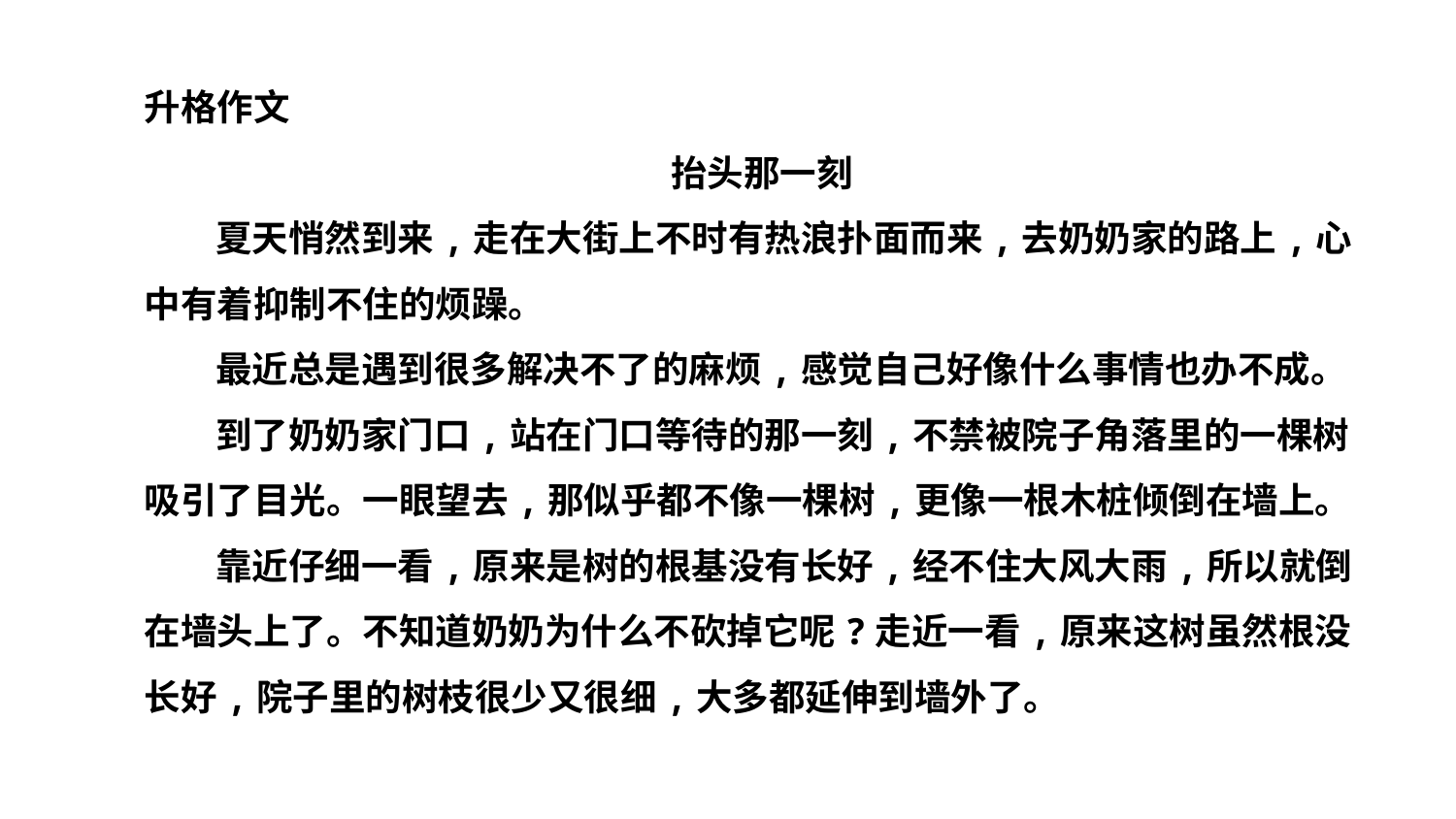

升格作文
抬头那一刻
夏天悄然到来,走在大街上不时有热浪扑面而来,去奶奶家的路上,心中有着抑制不住的烦躁。
最近总是遇到很多解决不了的麻烦,感觉自己好像什么事情也办不成。
到了奶奶家门口,站在门口等待的那一刻,不禁被院子角落里的一棵树吸引了目光。一眼望去,那似乎都不像一棵树,更像一根木桩倾倒在墙上。
靠近仔细一看,原来是树的根基没有长好,经不住大风大雨,所以就倒在墙头上了。不知道奶奶为什么不砍掉它呢?走近一看,原来这树虽然根没长好,院子里的树枝很少又很细,大多都延伸到墙外了。